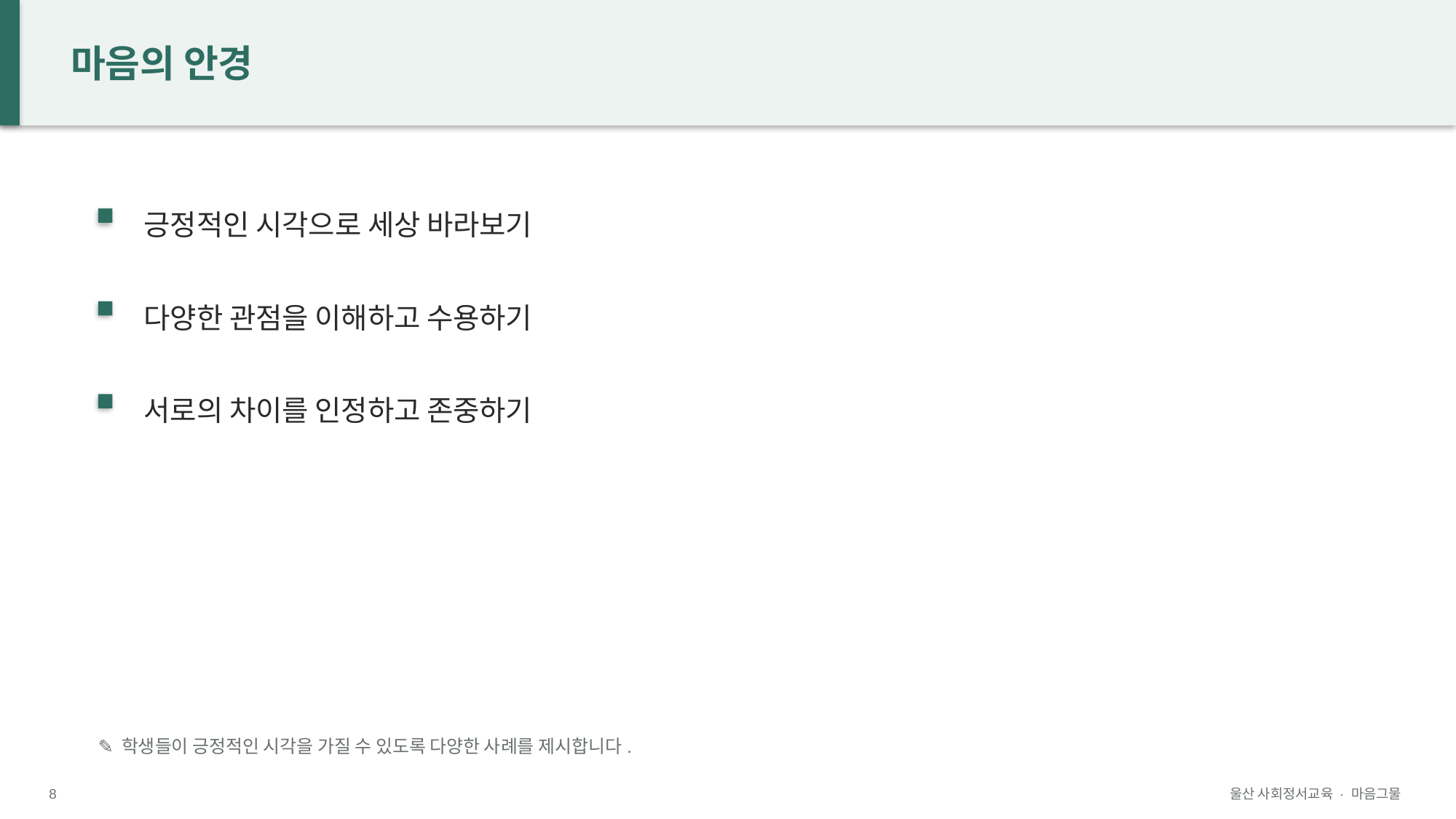

마음의 안경
긍정적인 시각으로 세상 바라보기

다양한 관점을 이해하고 수용하기

서로의 차이를 인정하고 존중하기

✎ 학생들이 긍정적인 시각을 가질 수 있도록 다양한 사례를 제시합니다.
8
울산 사회정서교육 · 마음그물